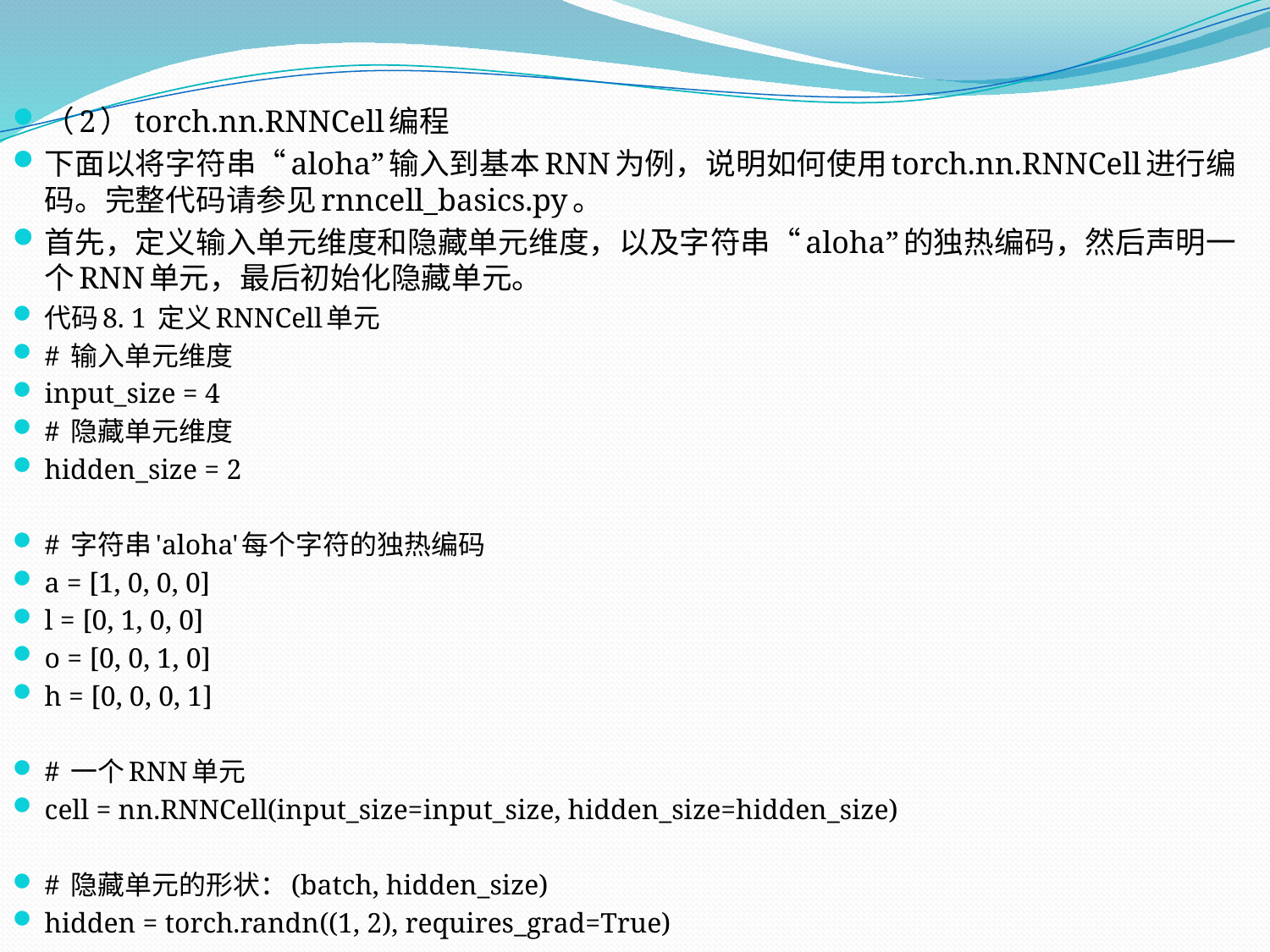

（2）torch.nn.RNNCell编程
下面以将字符串“aloha”输入到基本RNN为例，说明如何使用torch.nn.RNNCell进行编码。完整代码请参见rnncell_basics.py。
首先，定义输入单元维度和隐藏单元维度，以及字符串“aloha”的独热编码，然后声明一个RNN单元，最后初始化隐藏单元。
代码8. 1 定义RNNCell单元
# 输入单元维度
input_size = 4
# 隐藏单元维度
hidden_size = 2

# 字符串'aloha'每个字符的独热编码
a = [1, 0, 0, 0]
l = [0, 1, 0, 0]
o = [0, 0, 1, 0]
h = [0, 0, 0, 1]

# 一个RNN单元
cell = nn.RNNCell(input_size=input_size, hidden_size=hidden_size)

# 隐藏单元的形状：(batch, hidden_size)
hidden = torch.randn((1, 2), requires_grad=True)